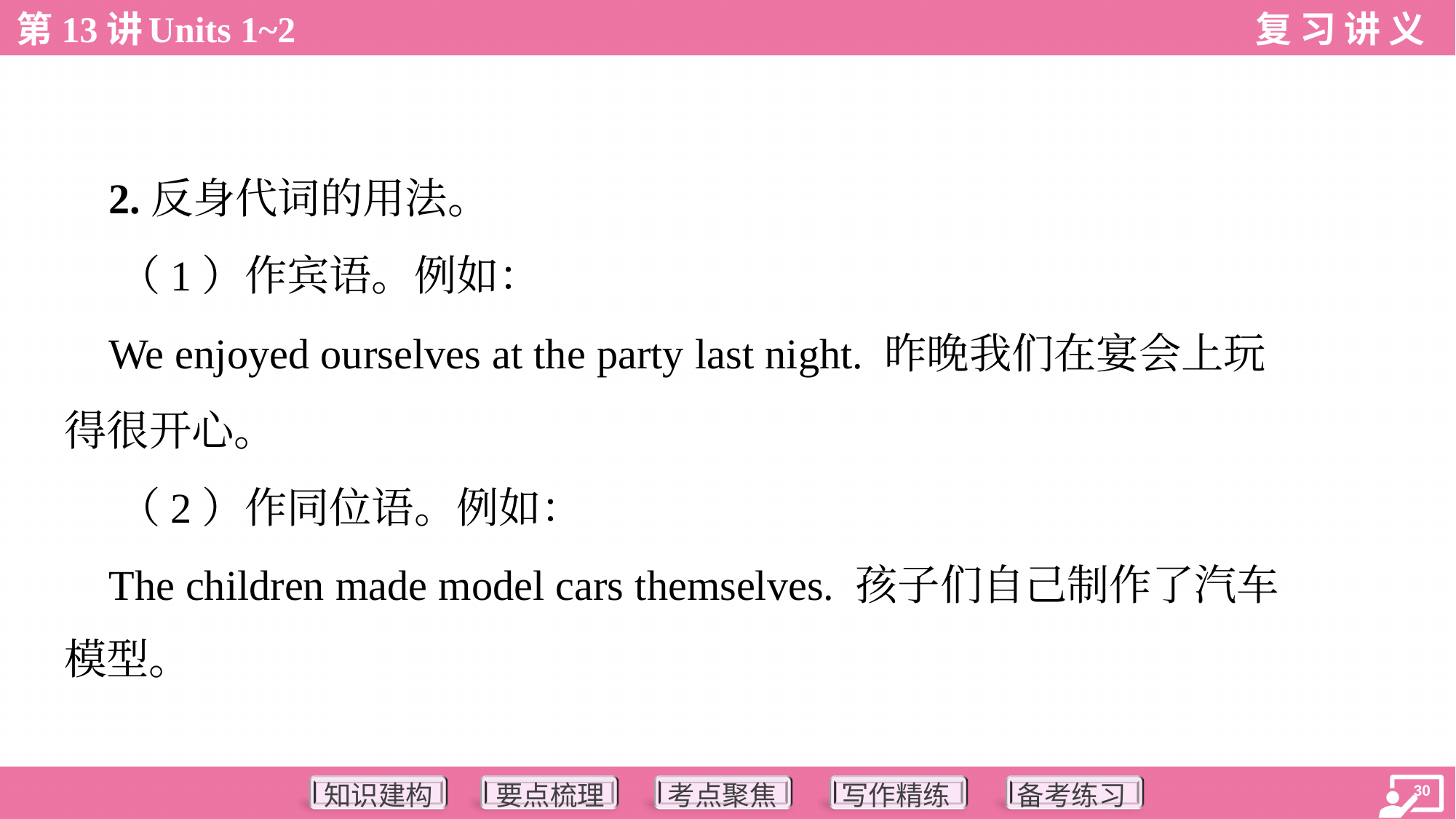

2.反身代词的用法。
    （1）作宾语。例如：
    We enjoyed ourselves at the party last night. 昨晚我们在宴会上玩
得很开心。
    （2）作同位语。例如：
    The children made model cars themselves. 孩子们自己制作了汽车
模型。